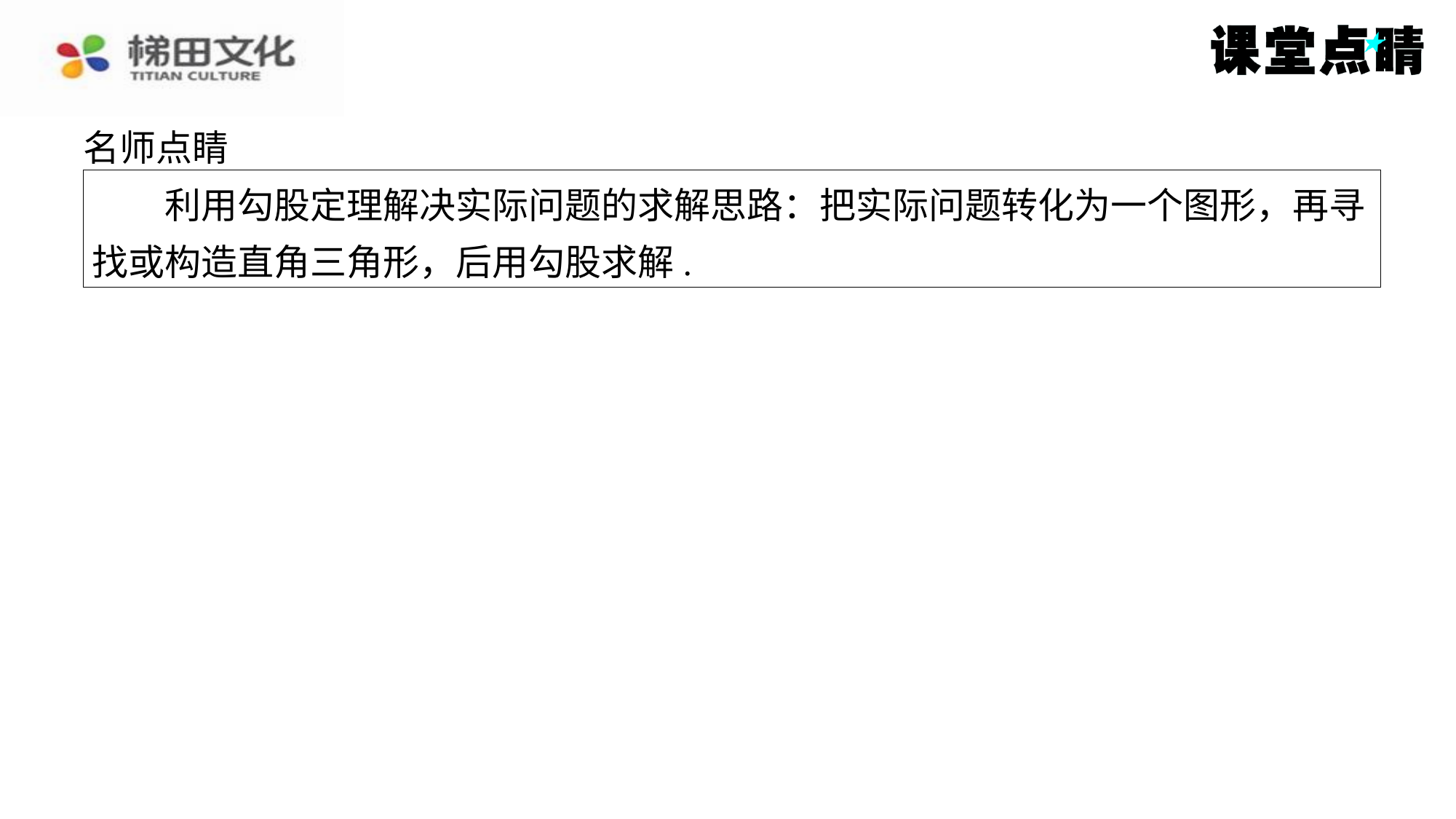

解得 r ＝50.5.
∴ AB ＝2 r ＝101寸.
名师点睛
　　利用勾股定理解决实际问题的求解思路：把实际问题转化为一个图形，再寻
找或构造直角三角形，后用勾股求解.